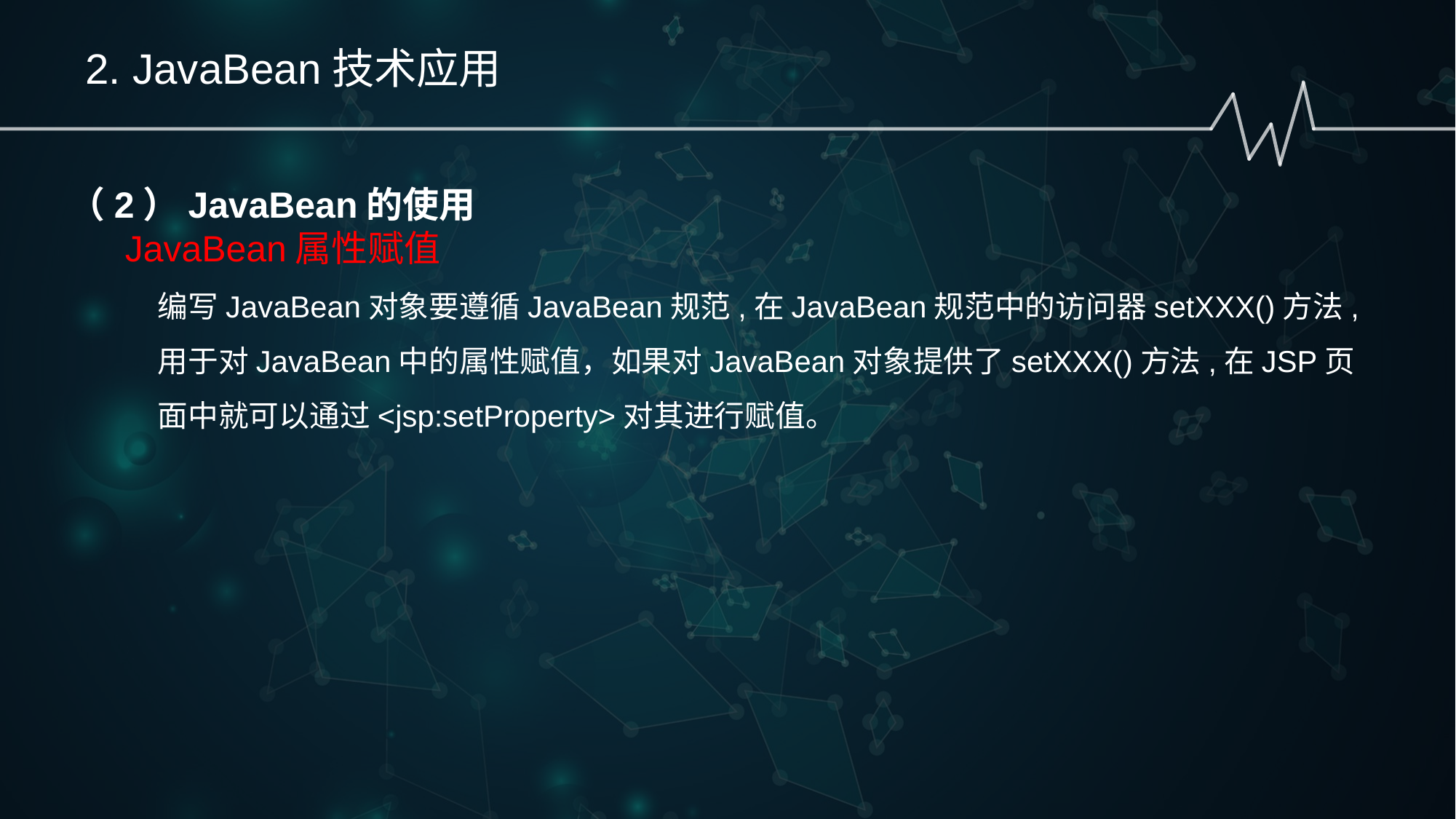

2. JavaBean技术应用
（2）JavaBean的使用
       JavaBean属性赋值
编写JavaBean对象要遵循JavaBean规范,在JavaBean规范中的访问器setXXX()方法,用于对JavaBean中的属性赋值，如果对JavaBean对象提供了setXXX()方法,在JSP页面中就可以通过<jsp:setProperty>对其进行赋值。